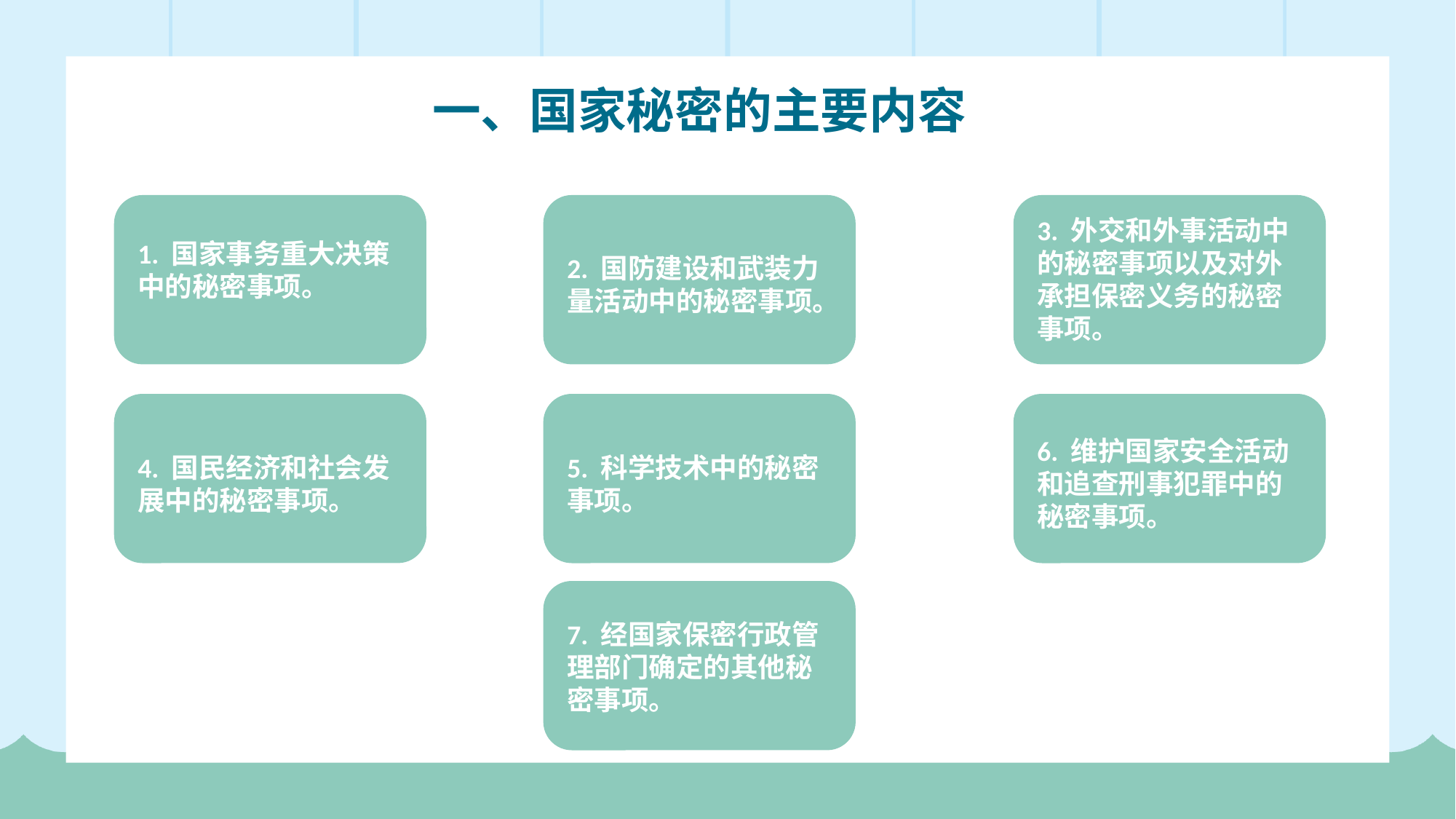

一、国家秘密的主要内容

3. 外交和外事活动中的秘密事项以及对外承担保密义务的秘密事项。
1. 国家事务重大决策中的秘密事项。
2. 国防建设和武装力量活动中的秘密事项。
1、自觉遵守交通规则，不在公路上跑闹、玩耍

2、横穿马路要走斑马线、人行道等，不得随意横穿

3、严禁在公路上骑自行车

4、遵守公共秩序，排队等车，车未停稳不得靠近车辆，上下车时不拥挤

6. 维护国家安全活动和追查刑事犯罪中的秘密事项。
4. 国民经济和社会发展中的秘密事项。
5. 科学技术中的秘密事项。

7. 经国家保密行政管理部门确定的其他秘密事项。